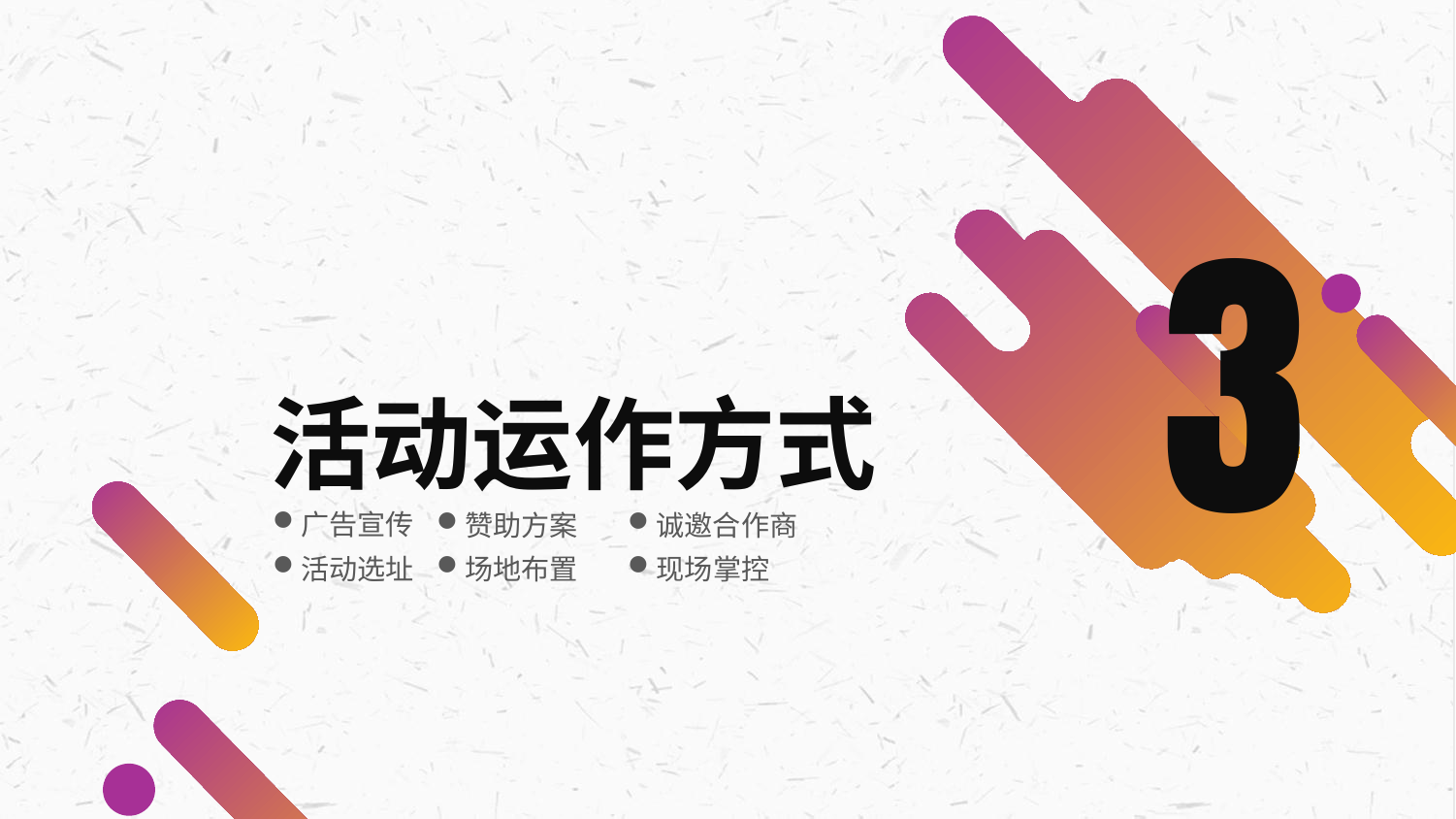

3

活动运作方式

广告宣传
赞助方案
诚邀合作商
现场掌控
活动选址
场地布置